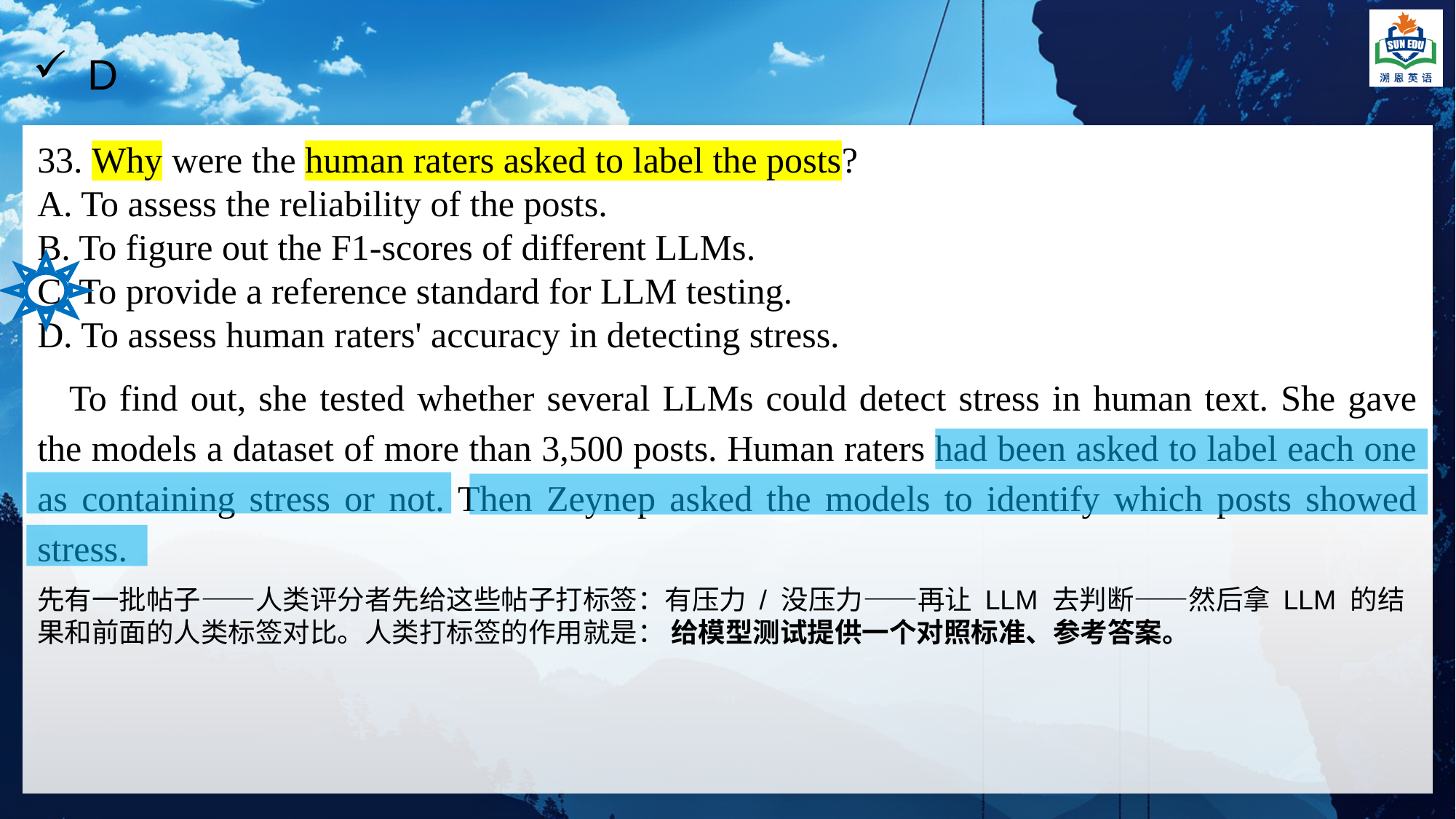

D
33. Why were the human raters asked to label the posts?
A. To assess the reliability of the posts.
B. To figure out the F1-scores of different LLMs.
C. To provide a reference standard for LLM testing.
D. To assess human raters' accuracy in detecting stress.

To find out, she tested whether several LLMs could detect stress in human text. She gave the models a dataset of more than 3,500 posts. Human raters had been asked to label each one as containing stress or not. Then Zeynep asked the models to identify which posts showed stress.

先有一批帖子——人类评分者先给这些帖子打标签：有压力 / 没压力——再让 LLM 去判断——然后拿 LLM 的结果和前面的人类标签对比。人类打标签的作用就是： 给模型测试提供一个对照标准、参考答案。